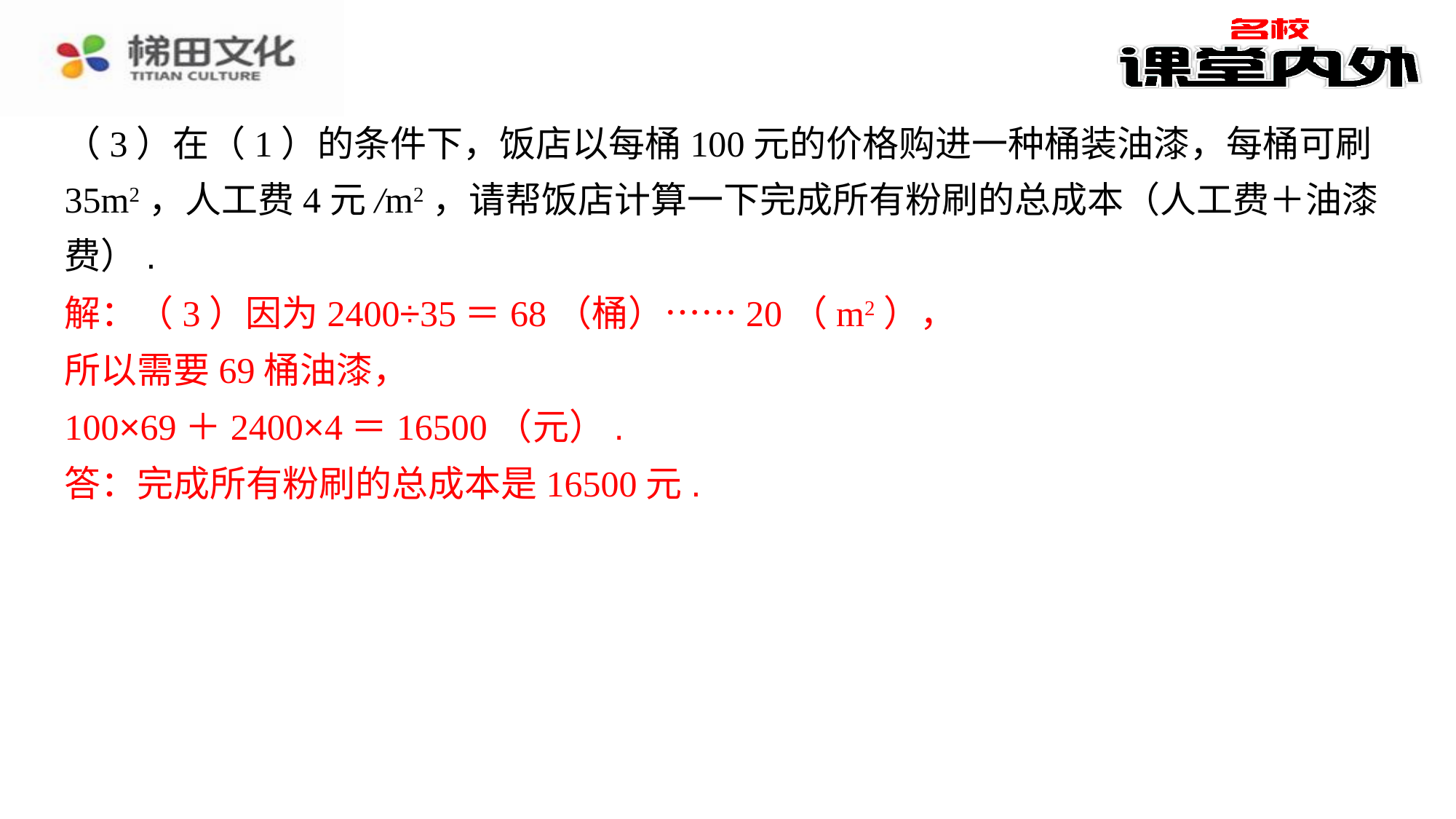

（3）在（1）的条件下，饭店以每桶100元的价格购进一种桶装油漆，每桶可刷
35m2，人工费4元/m2，请帮饭店计算一下完成所有粉刷的总成本（人工费＋油漆
费）.
解：（3）因为2400÷35＝68（桶）……20（m2），
所以需要69桶油漆，
100×69＋2400×4＝16500（元）.
答：完成所有粉刷的总成本是16500元.
解：（3）因为2400÷35＝68（桶）……20（m2），
所以需要69桶油漆，
100×69＋2400×4＝16500（元）.
答：完成所有粉刷的总成本是16500元.